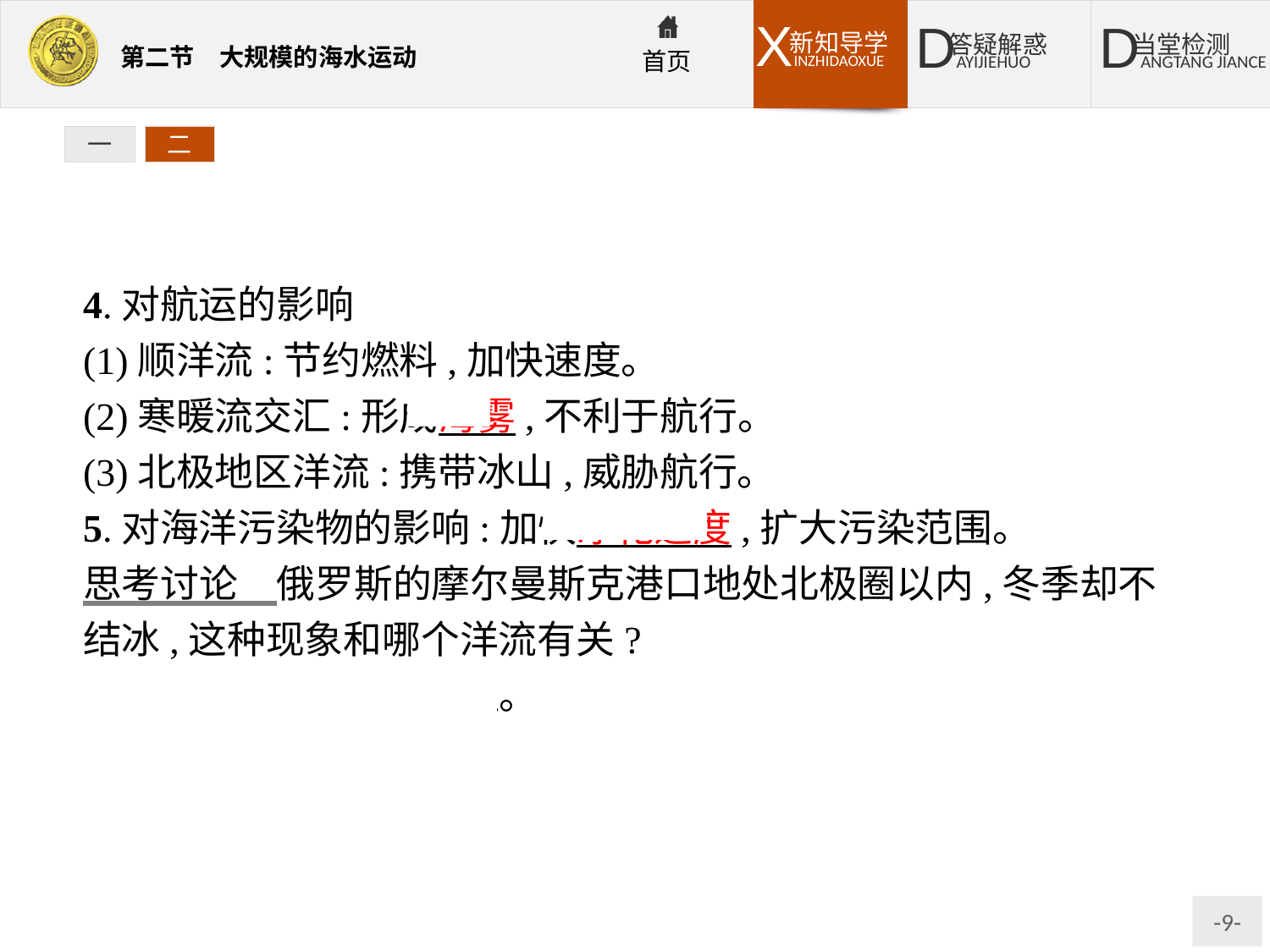

一
二
4.对航运的影响
(1)顺洋流:节约燃料,加快速度。
(2)寒暖流交汇:形成海雾,不利于航行。
(3)北极地区洋流:携带冰山,威胁航行。
5.对海洋污染物的影响:加快净化速度,扩大污染范围。
思考讨论　俄罗斯的摩尔曼斯克港口地处北极圈以内,冬季却不结冰,这种现象和哪个洋流有关?
提示:北大西洋暖流增温。